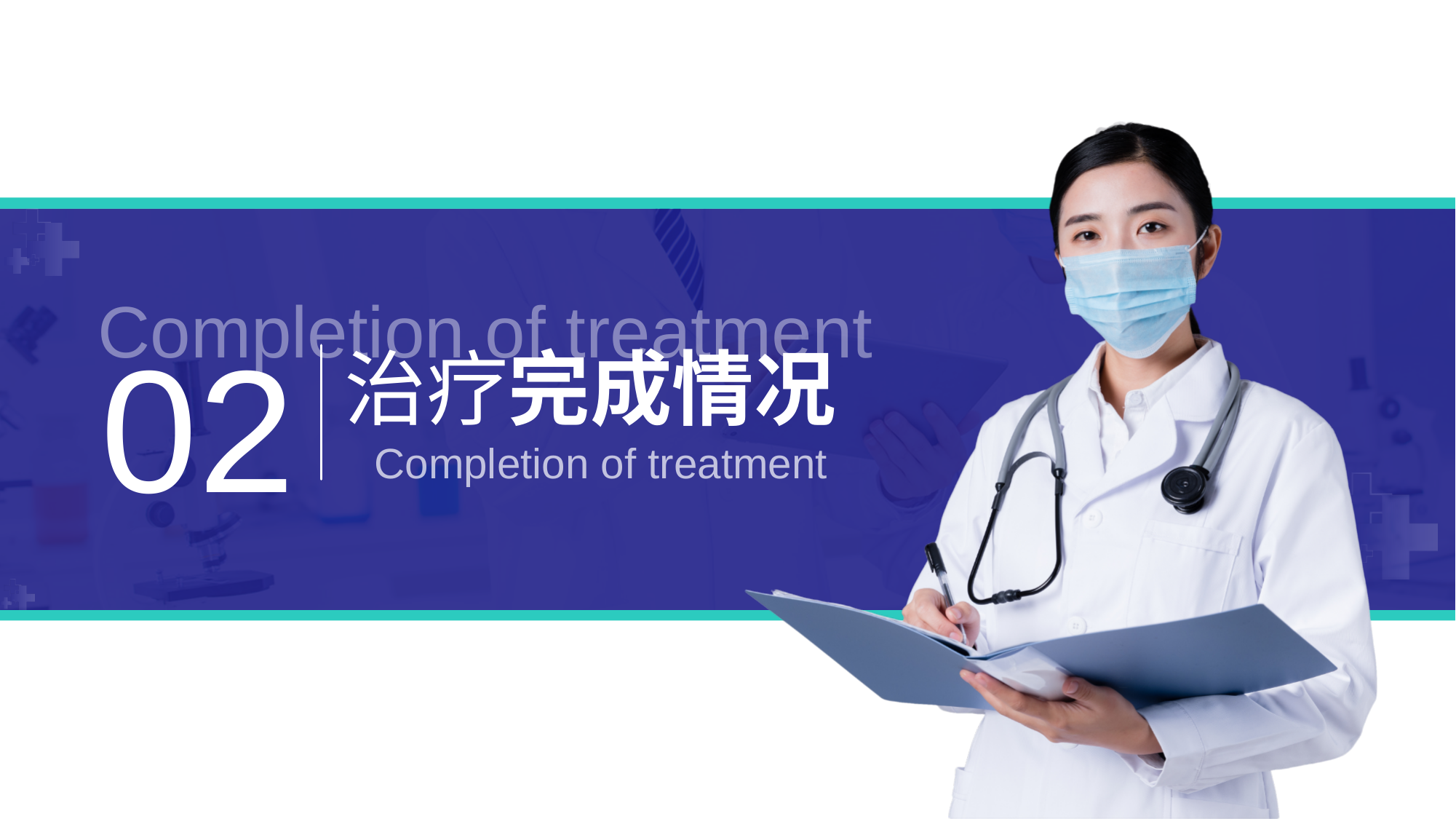

Completion of treatment
02
治疗完成情况
Completion of treatment